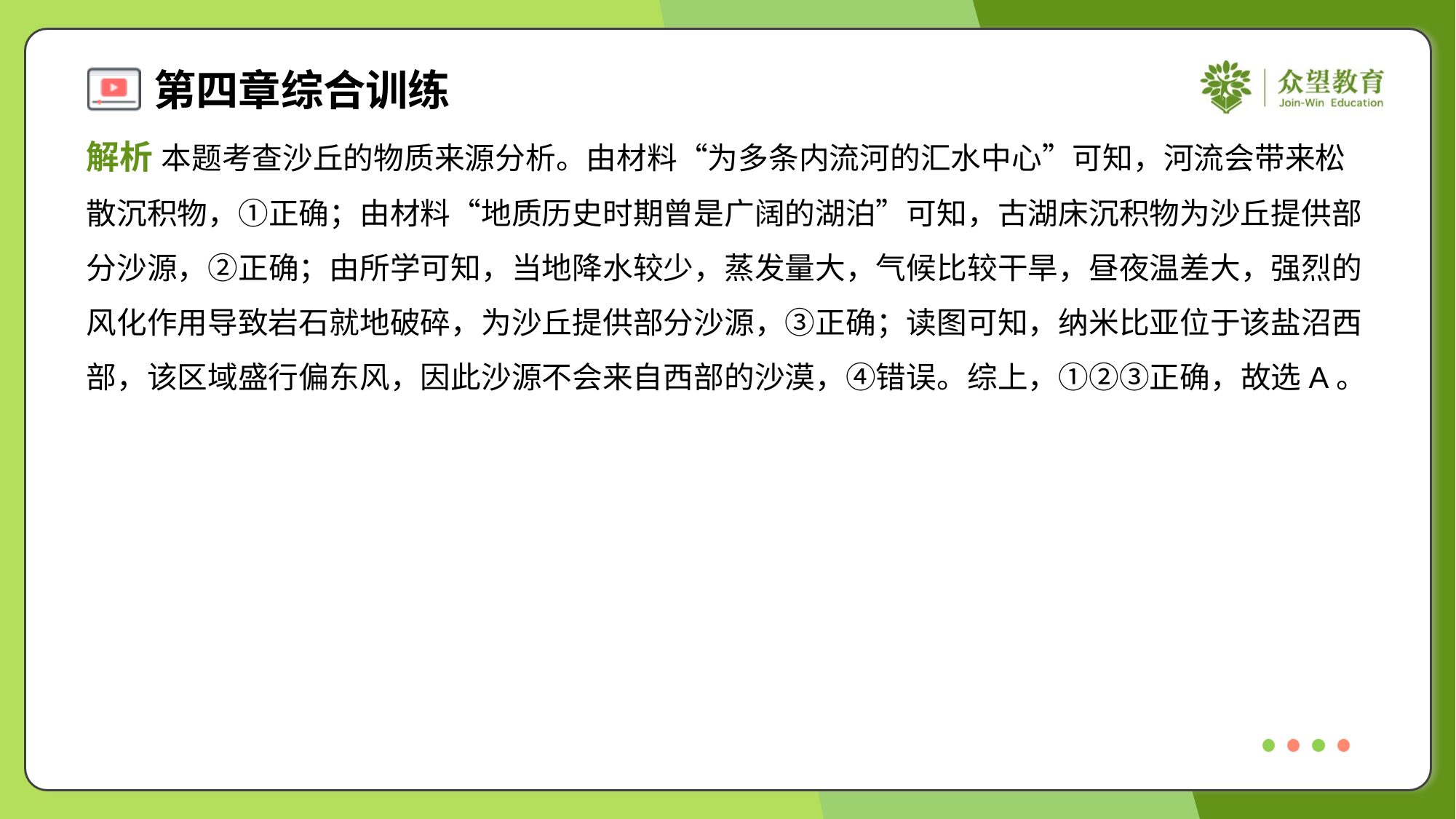

解析 本题考查沙丘的物质来源分析。由材料“为多条内流河的汇水中心”可知，河流会带来松
散沉积物，①正确；由材料“地质历史时期曾是广阔的湖泊”可知，古湖床沉积物为沙丘提供部
分沙源，②正确；由所学可知，当地降水较少，蒸发量大，气候比较干旱，昼夜温差大，强烈的
风化作用导致岩石就地破碎，为沙丘提供部分沙源，③正确；读图可知，纳米比亚位于该盐沼西
部，该区域盛行偏东风，因此沙源不会来自西部的沙漠，④错误。综上，①②③正确，故选A。